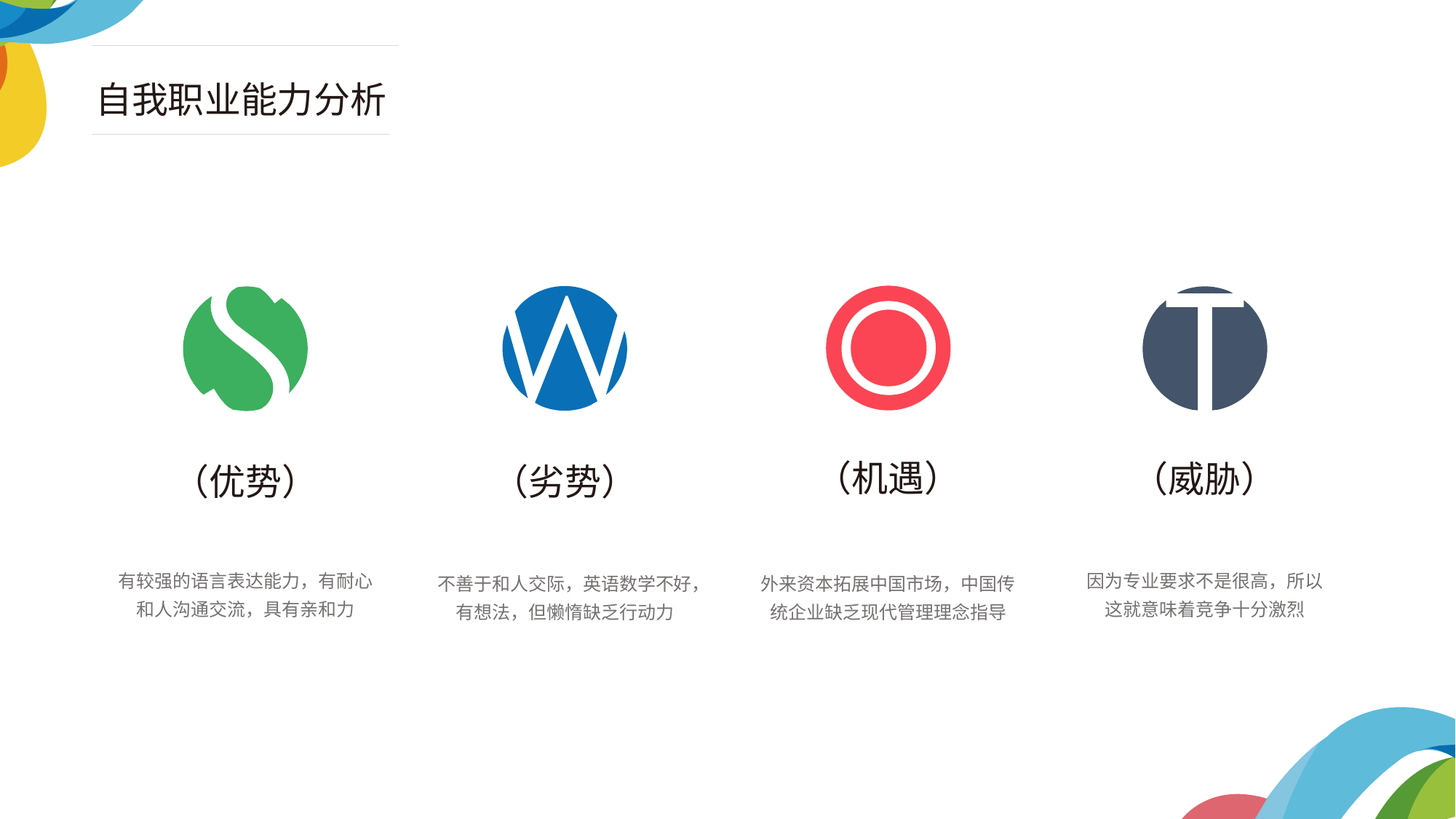

自我职业能力分析

（机遇）
外来资本拓展中国市场，中国传统企业缺乏现代管理理念指导

（劣势）
不善于和人交际，英语数学不好，有想法，但懒惰缺乏行动力

（威胁）
因为专业要求不是很高，所以这就意味着竞争十分激烈

（优势）
有较强的语言表达能力，有耐心和人沟通交流，具有亲和力